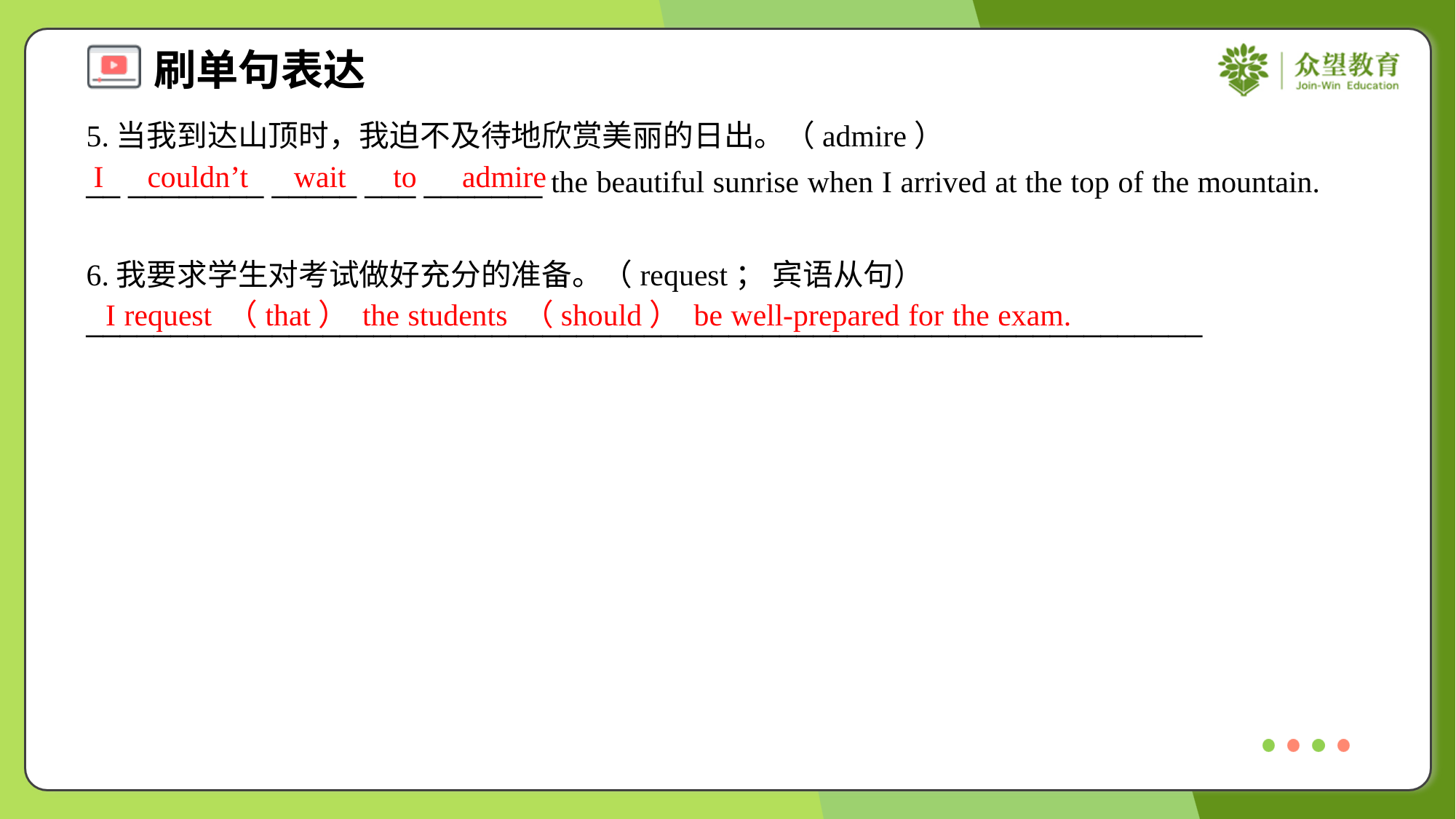

5.当我到达山顶时，我迫不及待地欣赏美丽的日出。（admire）
__ ________ _____ ___ _______ the beautiful sunrise when I arrived at the top of the mountain.
I
couldn’t
wait
to
admire
6.我要求学生对考试做好充分的准备。（request； 宾语从句）
__________________________________________________________________
I request （that） the students （should） be well-prepared for the exam.